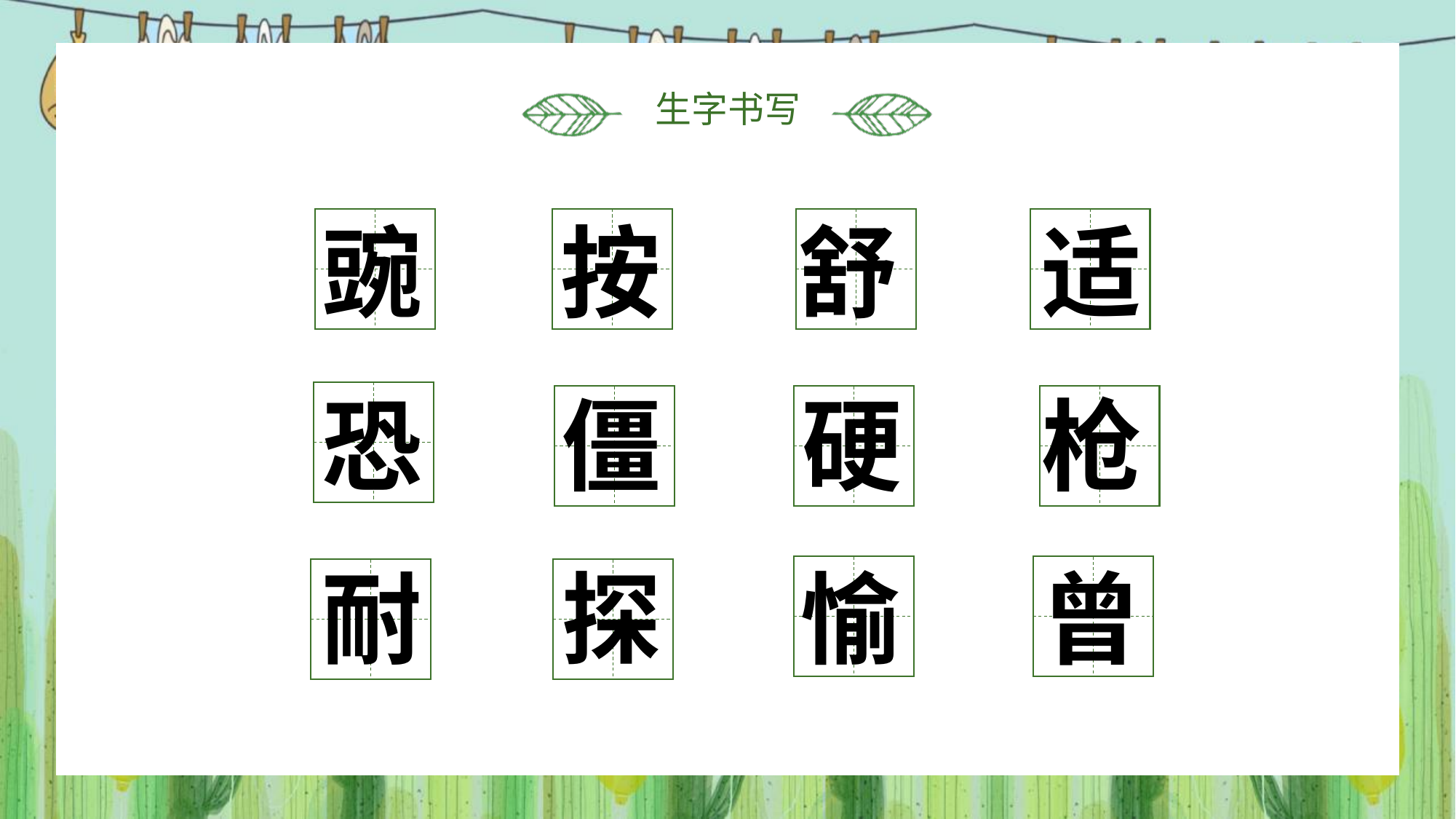

生字书写
豌

按

舒

适

恐

僵

硬

枪

耐

探

愉

曾